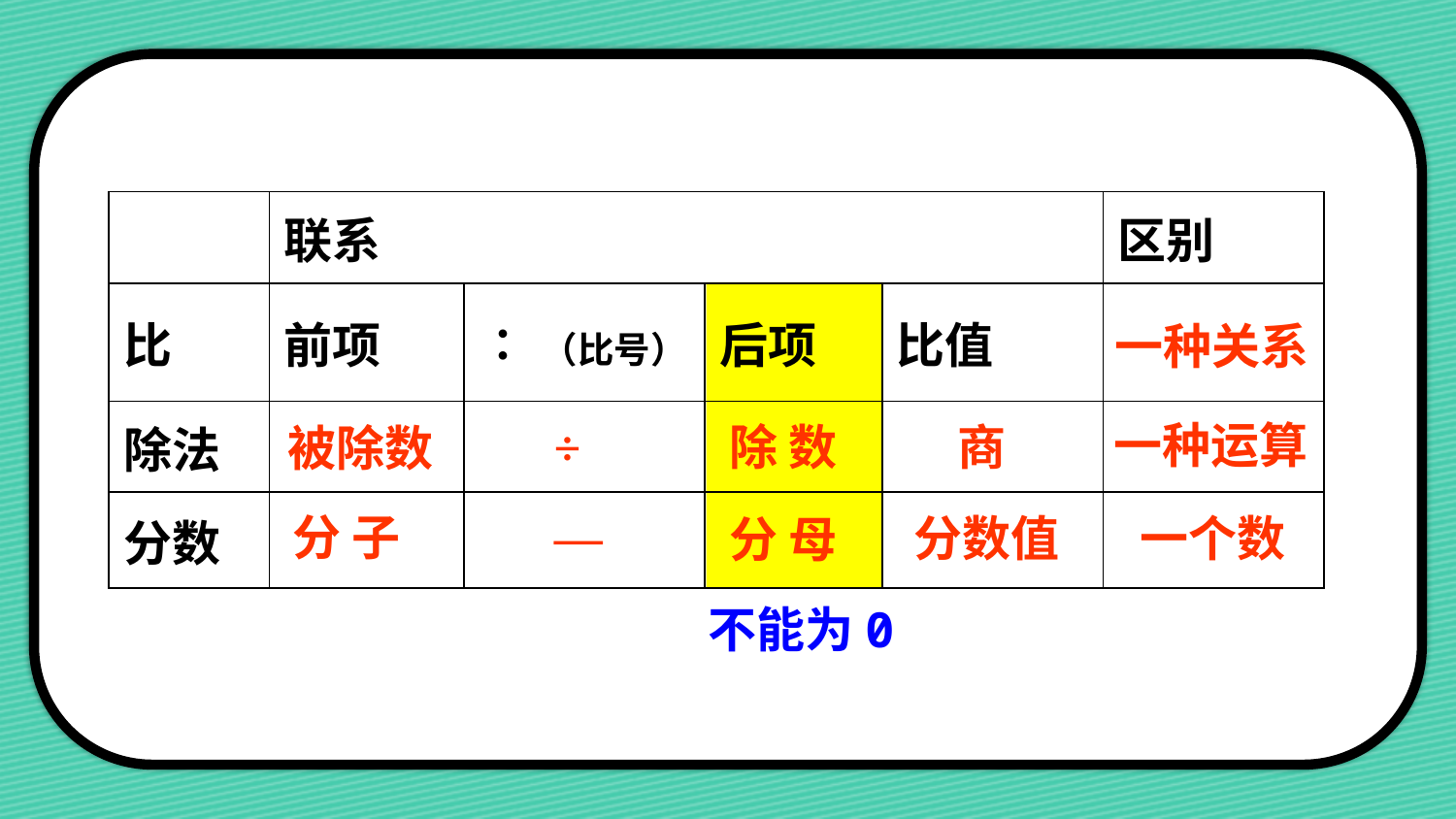

|  | 联系 |  |  |  | 区别 |
| --- | --- | --- | --- | --- | --- |
| 比 | 前项 | ∶（比号） | 后项 | 比值 |  |
| 除法 |  |  |  |  |  |
| 分数 |  |  |  |  |  |

一种关系
一种运算
商
÷
除 数
被除数
—
分 子
分数值
一个数
分 母
不能为0